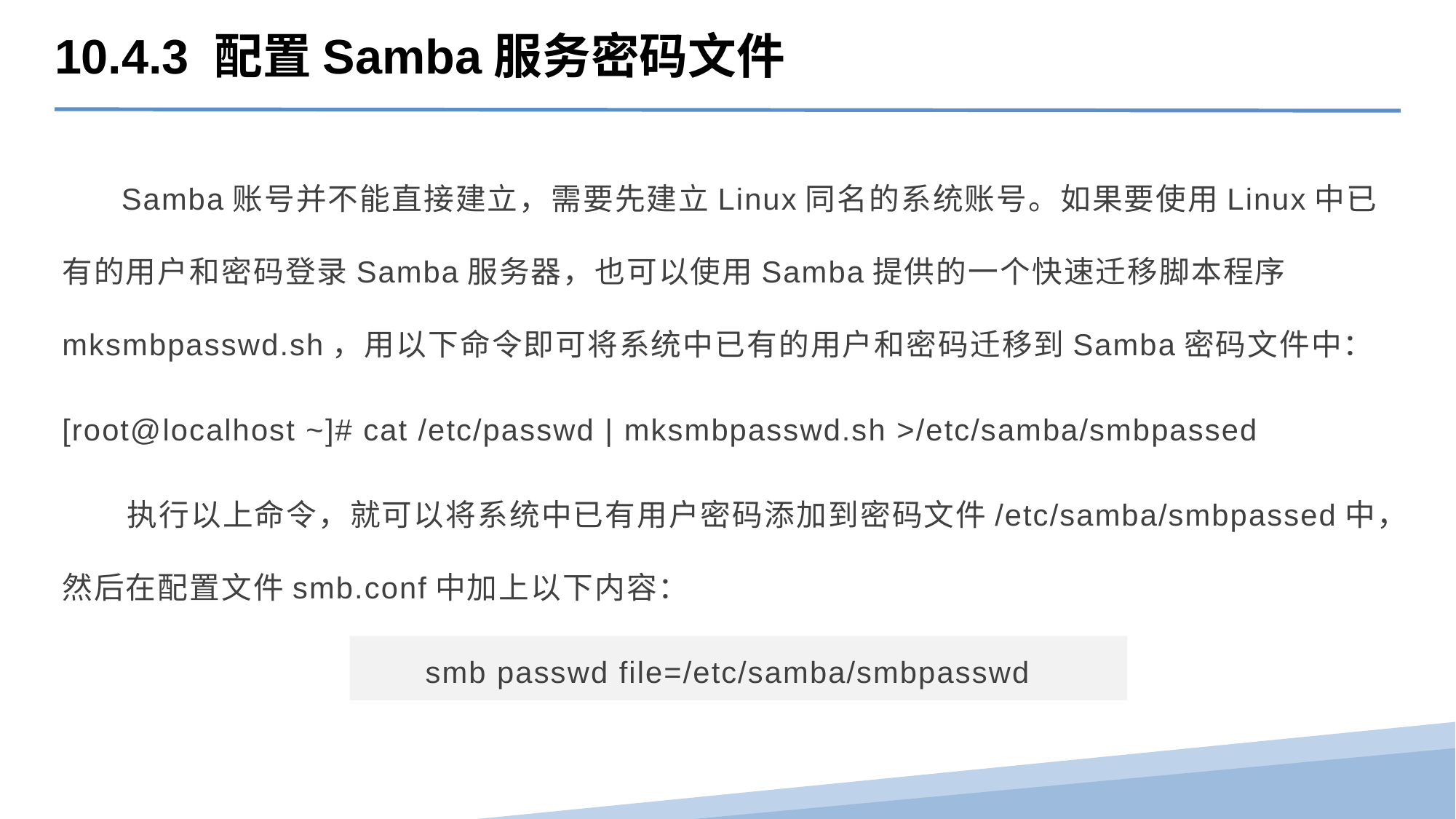

10.4.3 配置Samba服务密码文件
      Samba账号并不能直接建立，需要先建立Linux同名的系统账号。如果要使用Linux中已有的用户和密码登录Samba服务器，也可以使用Samba提供的一个快速迁移脚本程序mksmbpasswd.sh，用以下命令即可将系统中已有的用户和密码迁移到Samba密码文件中：
[root@localhost ~]# cat /etc/passwd | mksmbpasswd.sh >/etc/samba/smbpassed
       执行以上命令，就可以将系统中已有用户密码添加到密码文件/etc/samba/smbpassed中，然后在配置文件smb.conf中加上以下内容：
smb passwd file=/etc/samba/smbpasswd